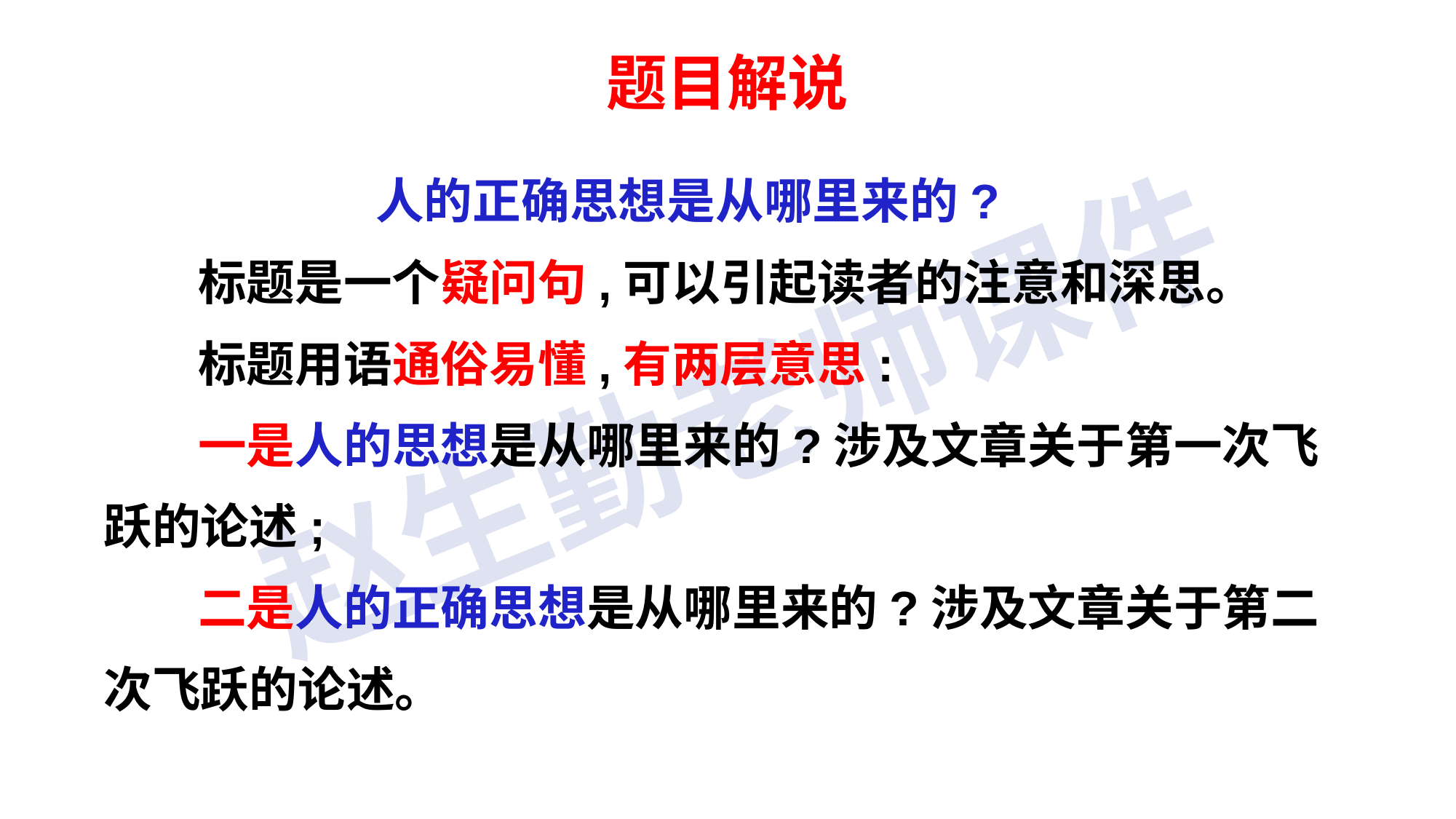

题目解说
                     人的正确思想是从哪里来的?
     标题是一个疑问句,可以引起读者的注意和深思。
     标题用语通俗易懂,有两层意思:
     一是人的思想是从哪里来的?涉及文章关于第一次飞跃的论述;
     二是人的正确思想是从哪里来的?涉及文章关于第二次飞跃的论述。